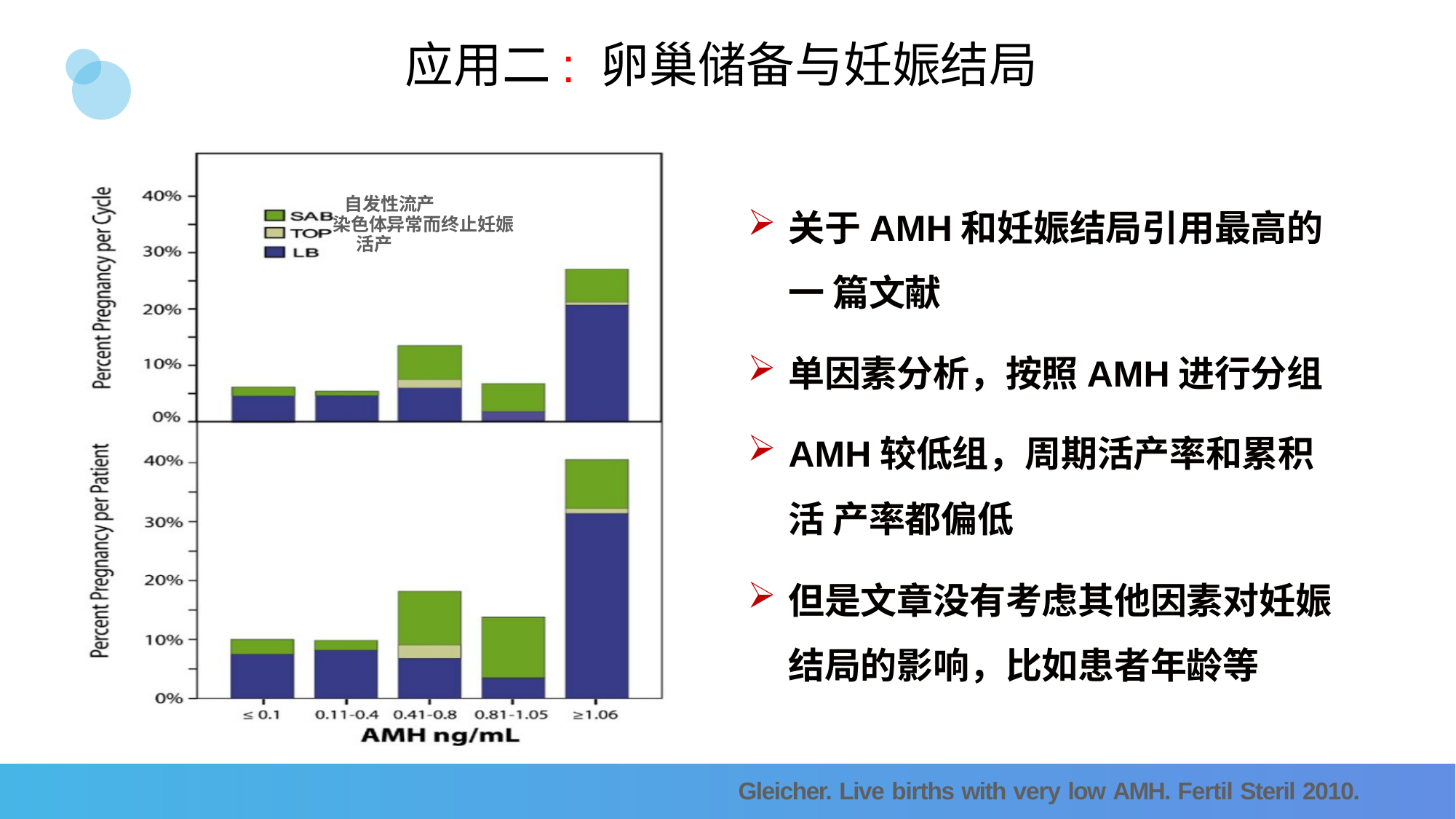

# 应用二: 卵巢储备与妊娠结局

关于AMH和妊娠结局引用最高的一 篇文献
自发性流产
染色体异常而终止妊娠 活产
单因素分析，按照AMH进行分组
AMH较低组，周期活产率和累积活 产率都偏低
但是文章没有考虑其他因素对妊娠 结局的影响，比如患者年龄等
Gleicher. Live births with very low AMH. Fertil Steril 2010.